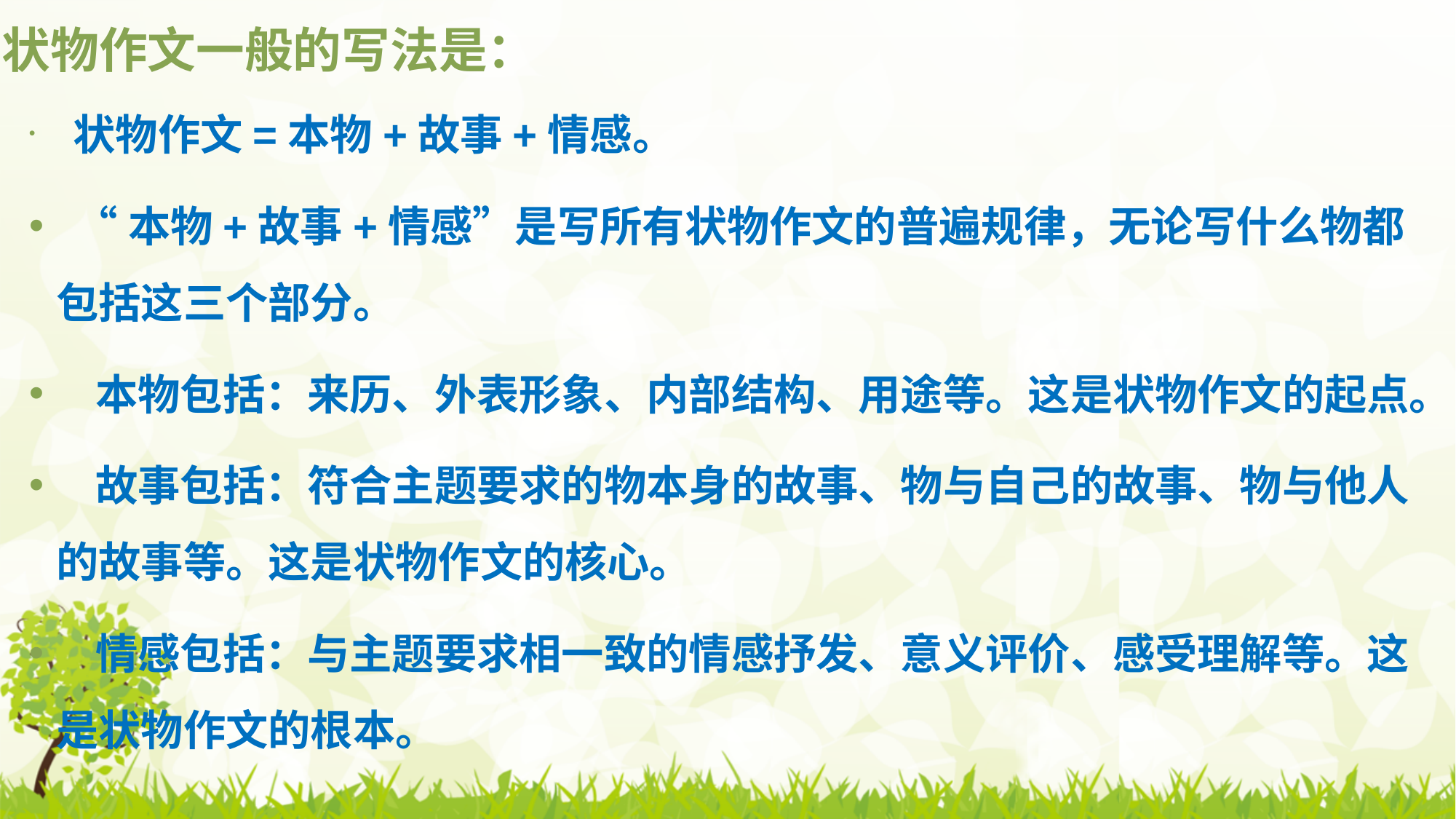

状物作文一般的写法是：
   状物作文=本物+故事+情感。
  “本物+故事+情感”是写所有状物作文的普遍规律，无论写什么物都包括这三个部分。
   本物包括：来历、外表形象、内部结构、用途等。这是状物作文的起点。
   故事包括：符合主题要求的物本身的故事、物与自己的故事、物与他人的故事等。这是状物作文的核心。
   情感包括：与主题要求相一致的情感抒发、意义评价、感受理解等。这是状物作文的根本。